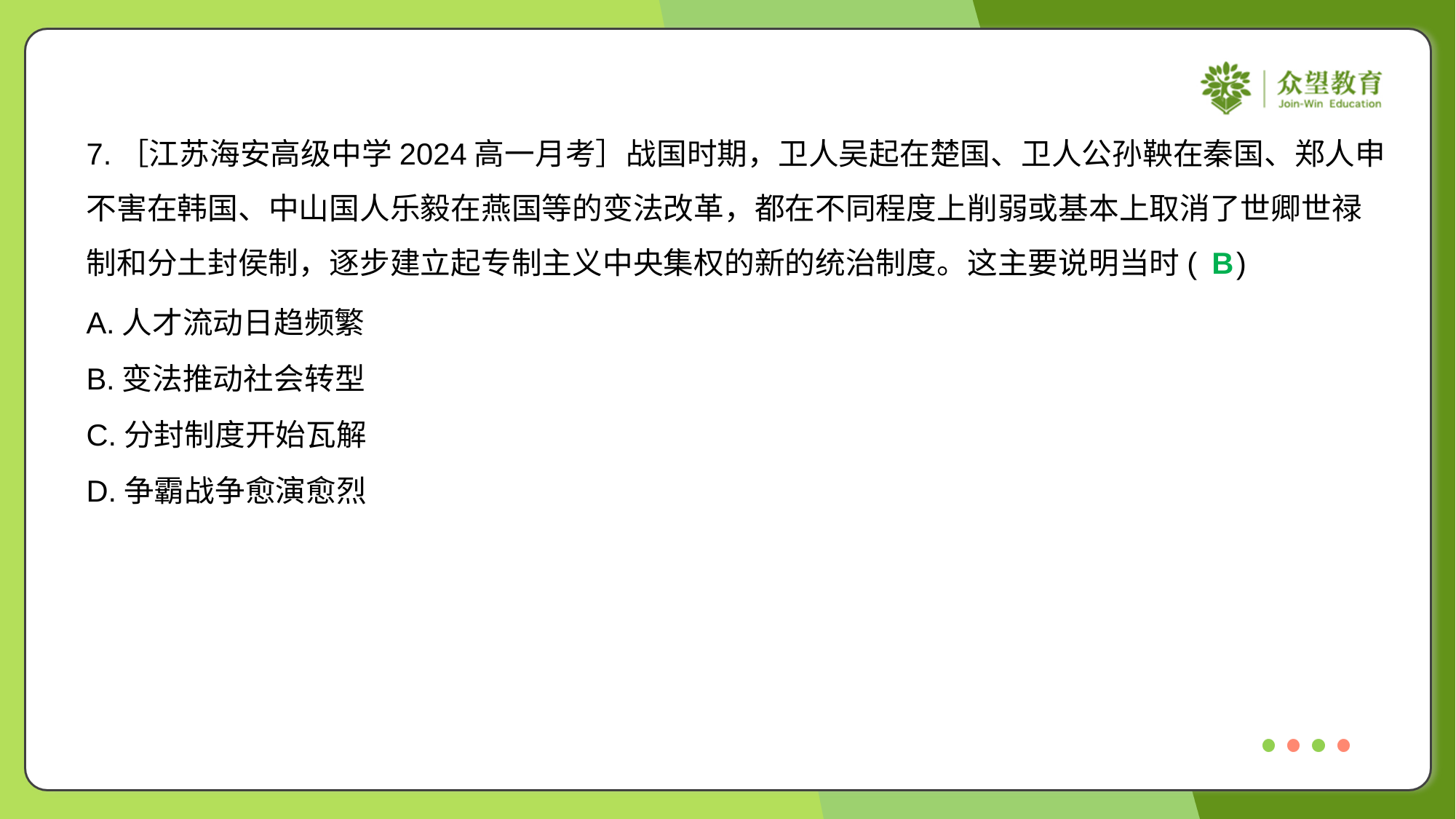

7.［江苏海安高级中学2024高一月考］战国时期，卫人吴起在楚国、卫人公孙鞅在秦国、郑人申
不害在韩国、中山国人乐毅在燕国等的变法改革，都在不同程度上削弱或基本上取消了世卿世禄
制和分土封侯制，逐步建立起专制主义中央集权的新的统治制度。这主要说明当时(     )
B
A.人才流动日趋频繁
B.变法推动社会转型
C.分封制度开始瓦解
D.争霸战争愈演愈烈